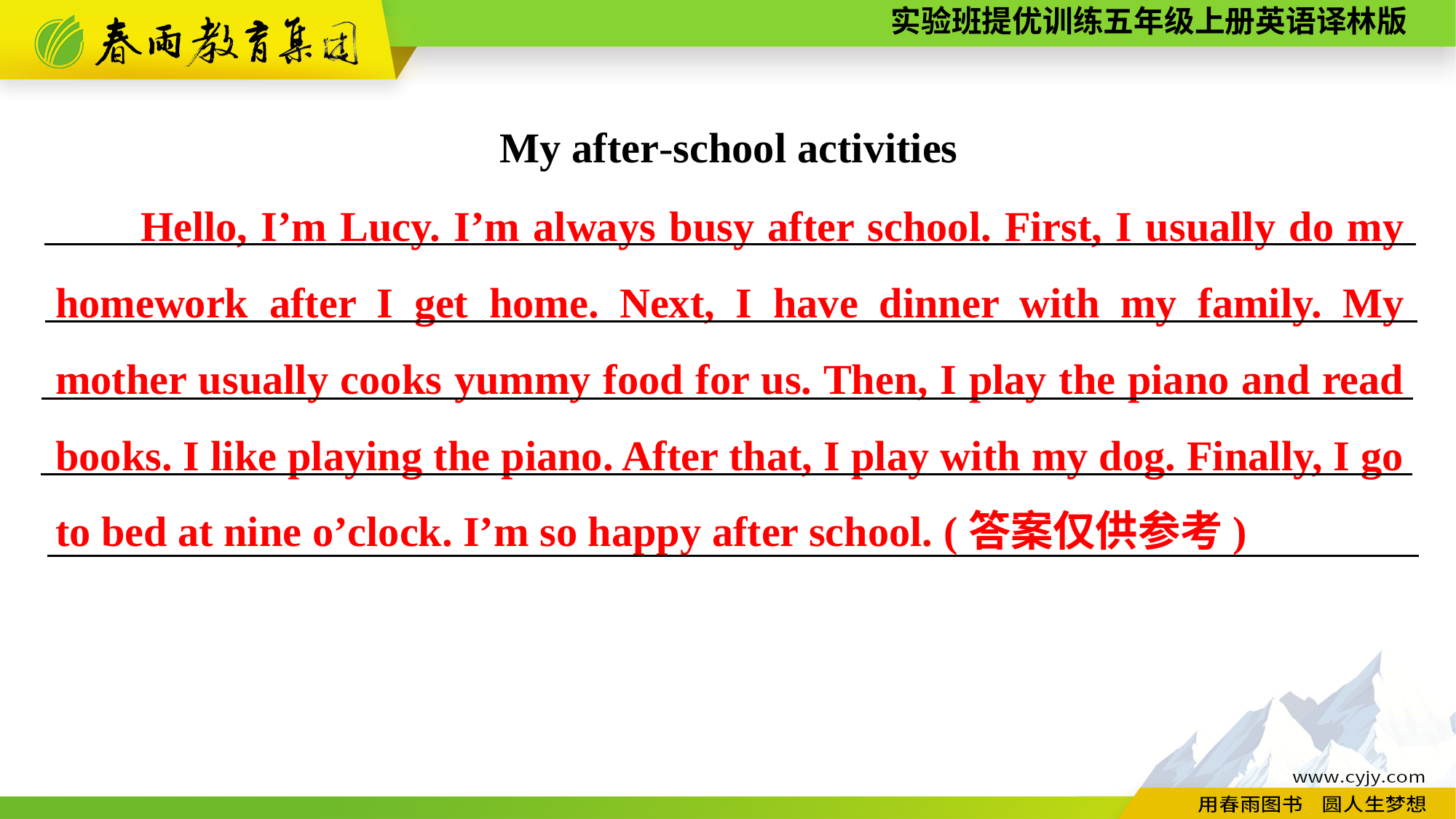

My after-school activities
Hello, I’m Lucy. I’m always busy after school. First, I usually do my homework after I get home. Next, I have dinner with my family. My mother usually cooks yummy food for us. Then, I play the piano and read books. I like playing the piano. After that, I play with my dog. Finally, I go to bed at nine o’clock. I’m so happy after school. (答案仅供参考)